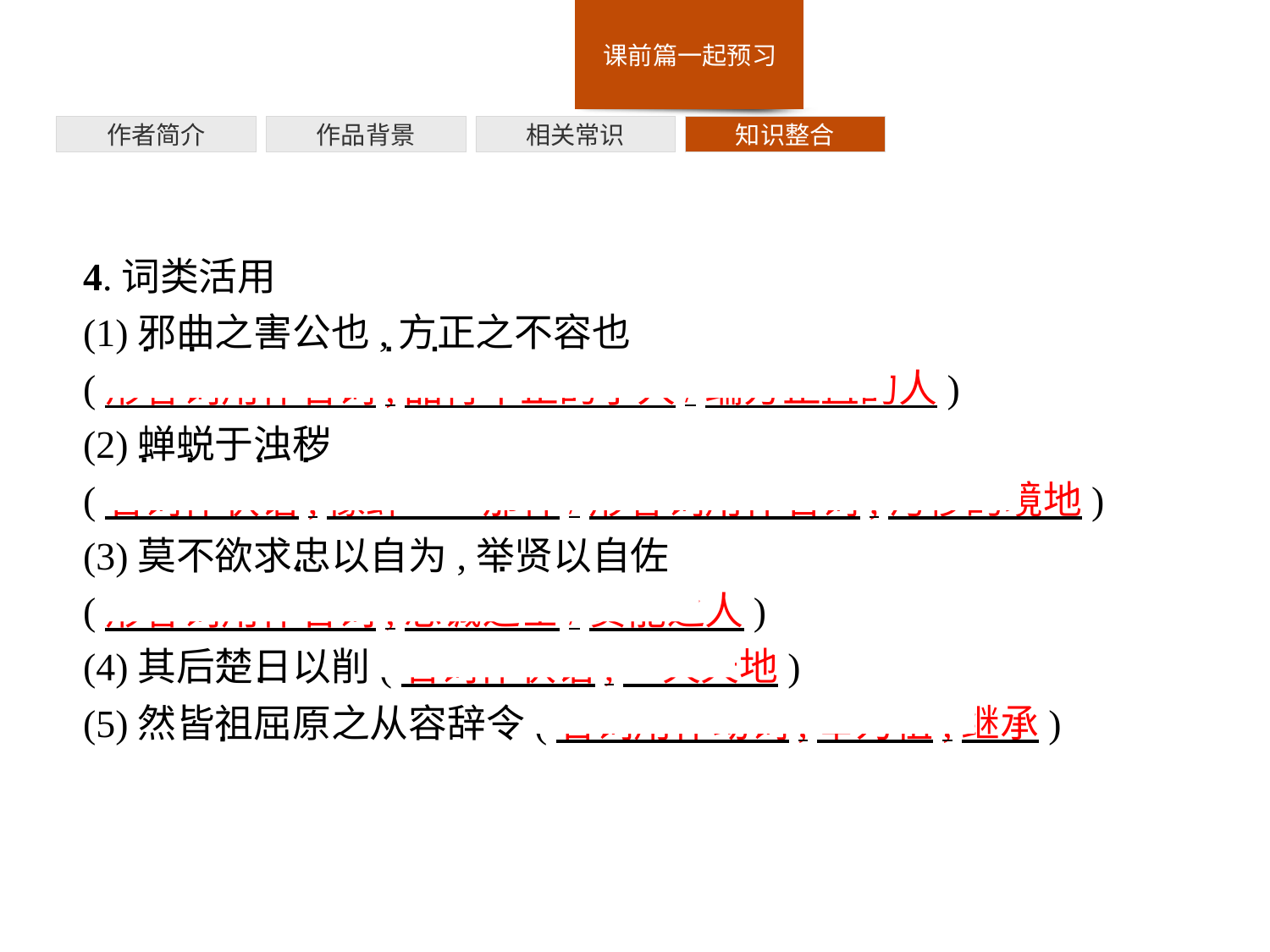

作者简介
作品背景
相关常识
知识整合
4.词类活用
(1)邪曲之害公也,方正之不容也
(形容词用作名词,品行不正的小人/端方正直的人)
(2)蝉蜕于浊秽
(名词作状语,像蝉……那样/形容词用作名词,污秽的境地)
(3)莫不欲求忠以自为,举贤以自佐
(形容词用作名词,忠诚之士/贤能之人)
(4)其后楚日以削(名词作状语,一天天地)
(5)然皆祖屈原之从容辞令(名词用作动词,奉为祖,继承)
·    ·
·    ·
·    ·
·    ·
·
·
·
·